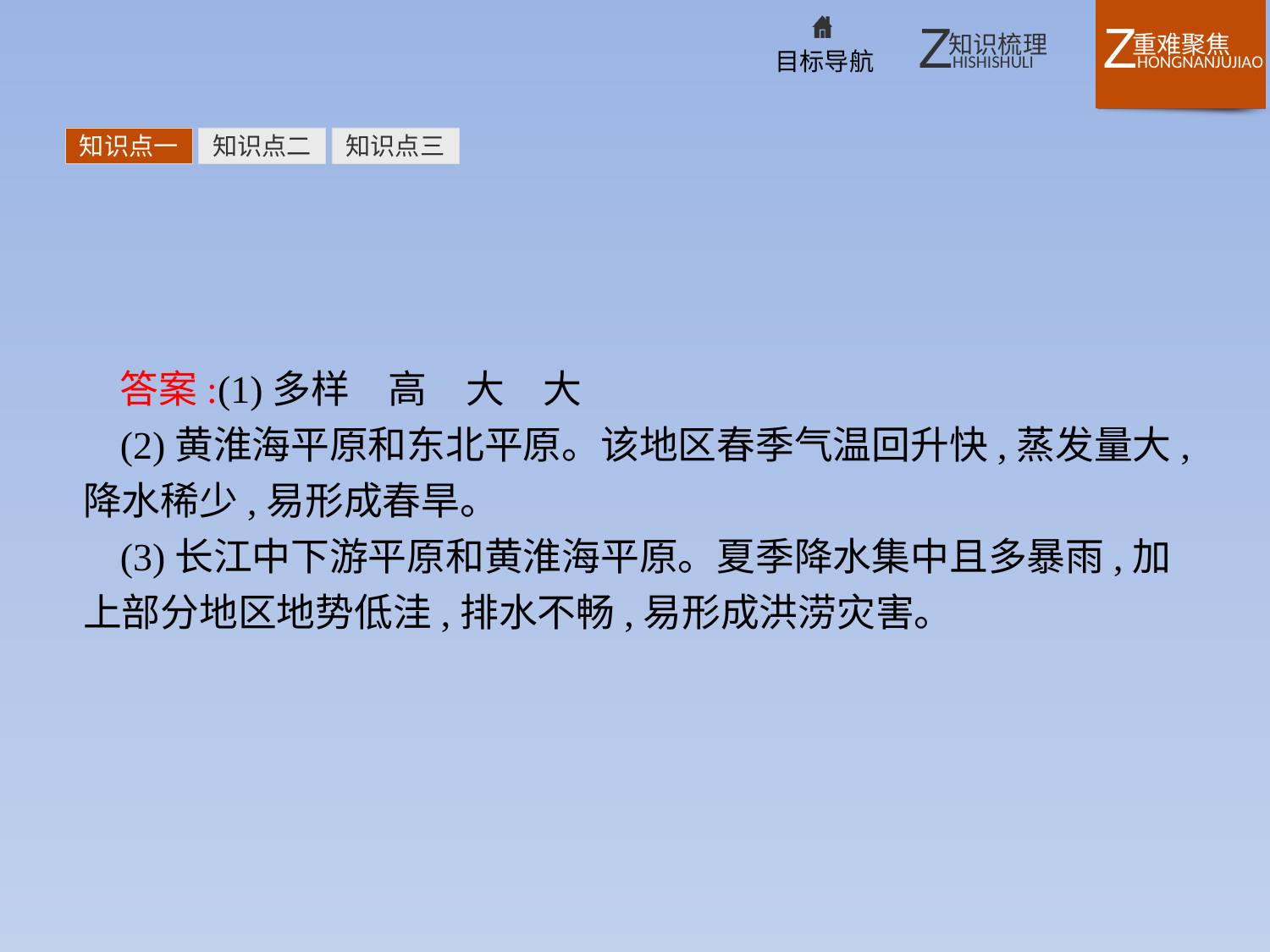

知识点一
知识点二
知识点三
答案:(1)多样　高　大　大
(2)黄淮海平原和东北平原。该地区春季气温回升快,蒸发量大,降水稀少,易形成春旱。
(3)长江中下游平原和黄淮海平原。夏季降水集中且多暴雨,加上部分地区地势低洼,排水不畅,易形成洪涝灾害。